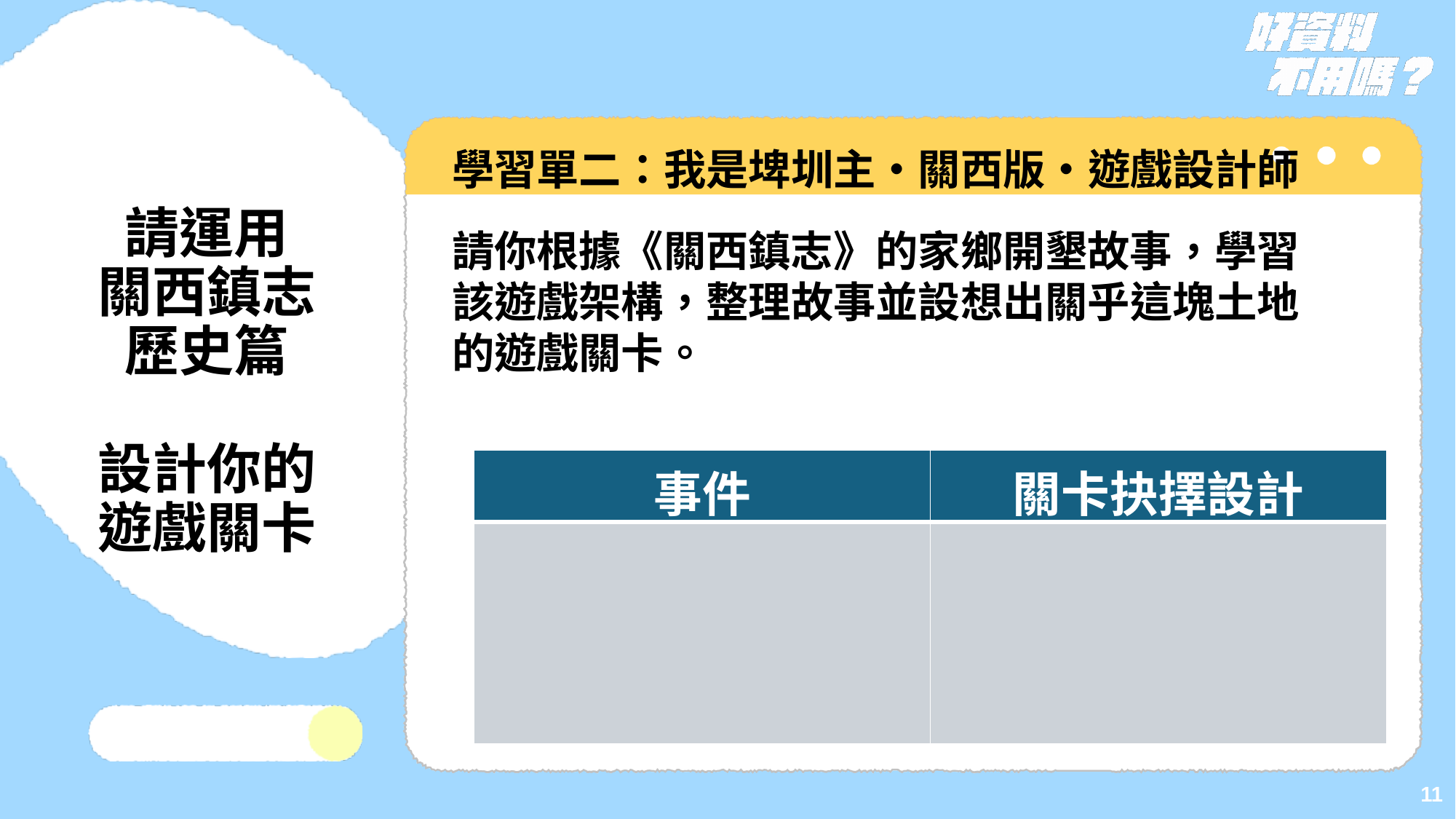

學習單二：我是埤圳主‧關西版‧遊戲設計師
請運用
關西鎮志
歷史篇

設計你的
遊戲關卡
請你根據《關西鎮志》的家鄉開墾故事，學習該遊戲架構，整理故事並設想出關乎這塊土地的遊戲關卡。
| 事件 | 關卡抉擇設計 |
| --- | --- |
|  |  |